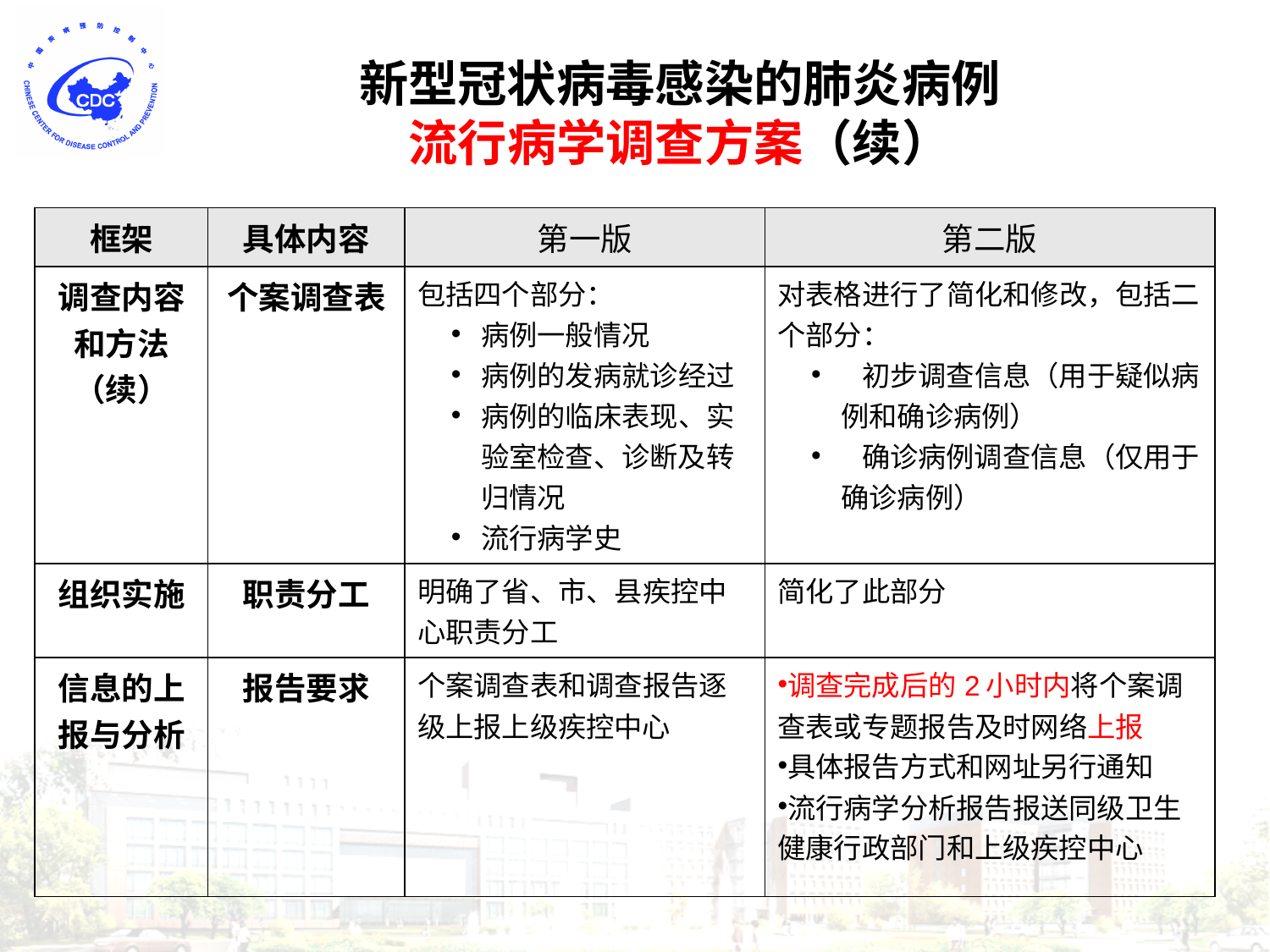

新型冠状病毒感染的肺炎病例
流行病学调查方案（续）
| 框架 | 具体内容 | 第一版 | 第二版 |
| --- | --- | --- | --- |
| 调查内容和方法（续） | 个案调查表 | 包括四个部分： 病例一般情况 病例的发病就诊经过 病例的临床表现、实 验室检查、诊断及转归情况 流行病学史 | 对表格进行了简化和修改，包括二个部分： 初步调查信息（用于疑似病例和确诊病例） 确诊病例调查信息（仅用于确诊病例） |
| 组织实施 | 职责分工 | 明确了省、市、县疾控中心职责分工 | 简化了此部分 |
| 信息的上报与分析 | 报告要求 | 个案调查表和调查报告逐级上报上级疾控中心 | 调查完成后的2小时内将个案调查表或专题报告及时网络上报 具体报告方式和网址另行通知 流行病学分析报告报送同级卫生健康行政部门和上级疾控中心 |